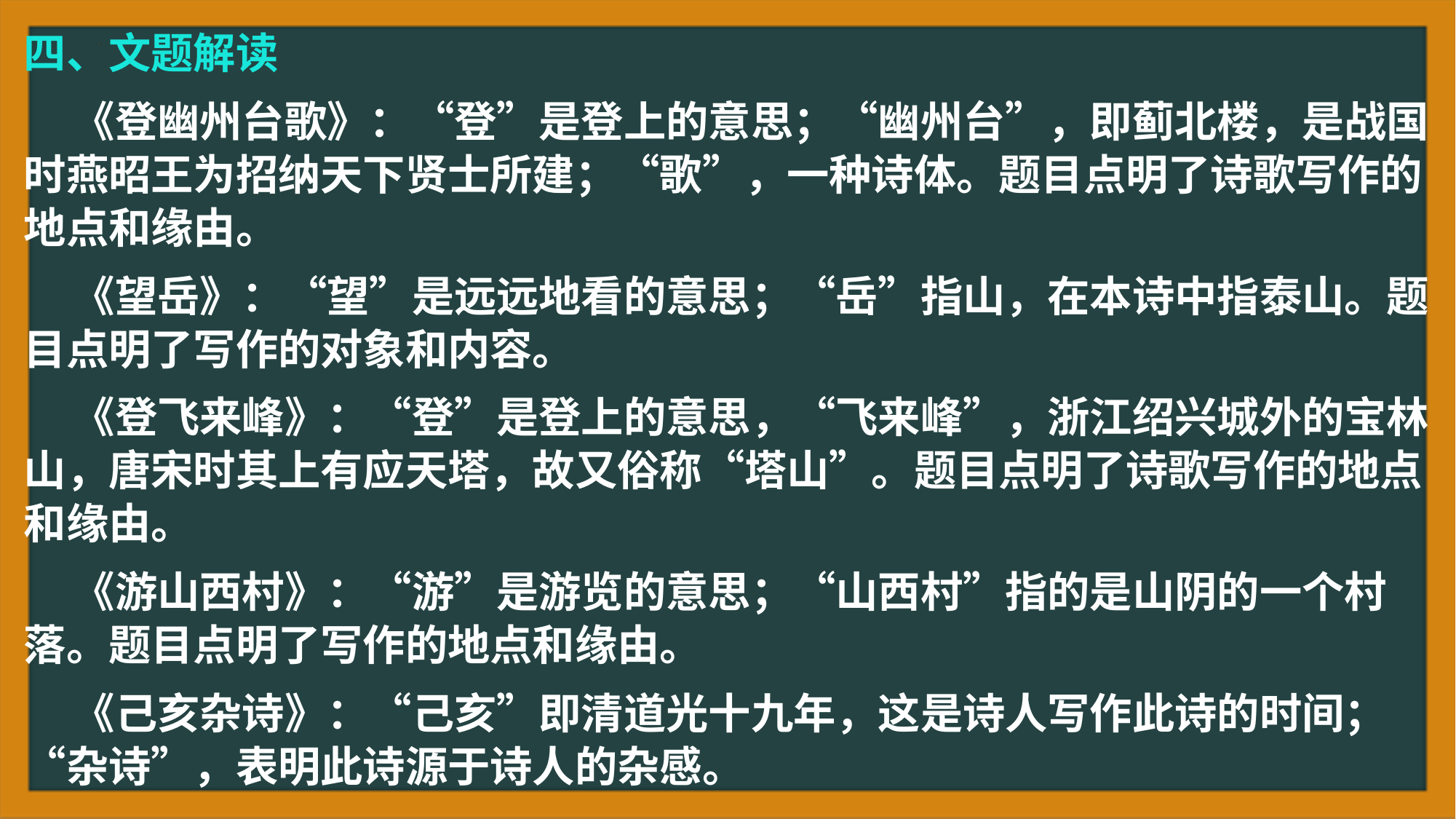

四、文题解读
    《登幽州台歌》：“登”是登上的意思；“幽州台”，即蓟北楼，是战国时燕昭王为招纳天下贤士所建；“歌”，一种诗体。题目点明了诗歌写作的地点和缘由。
    《望岳》：“望”是远远地看的意思；“岳”指山，在本诗中指泰山。题目点明了写作的对象和内容。
    《登飞来峰》：“登”是登上的意思，“飞来峰”，浙江绍兴城外的宝林山，唐宋时其上有应天塔，故又俗称“塔山”。题目点明了诗歌写作的地点和缘由。
    《游山西村》：“游”是游览的意思；“山西村”指的是山阴的一个村落。题目点明了写作的地点和缘由。
    《己亥杂诗》：“己亥”即清道光十九年，这是诗人写作此诗的时间；“杂诗”，表明此诗源于诗人的杂感。